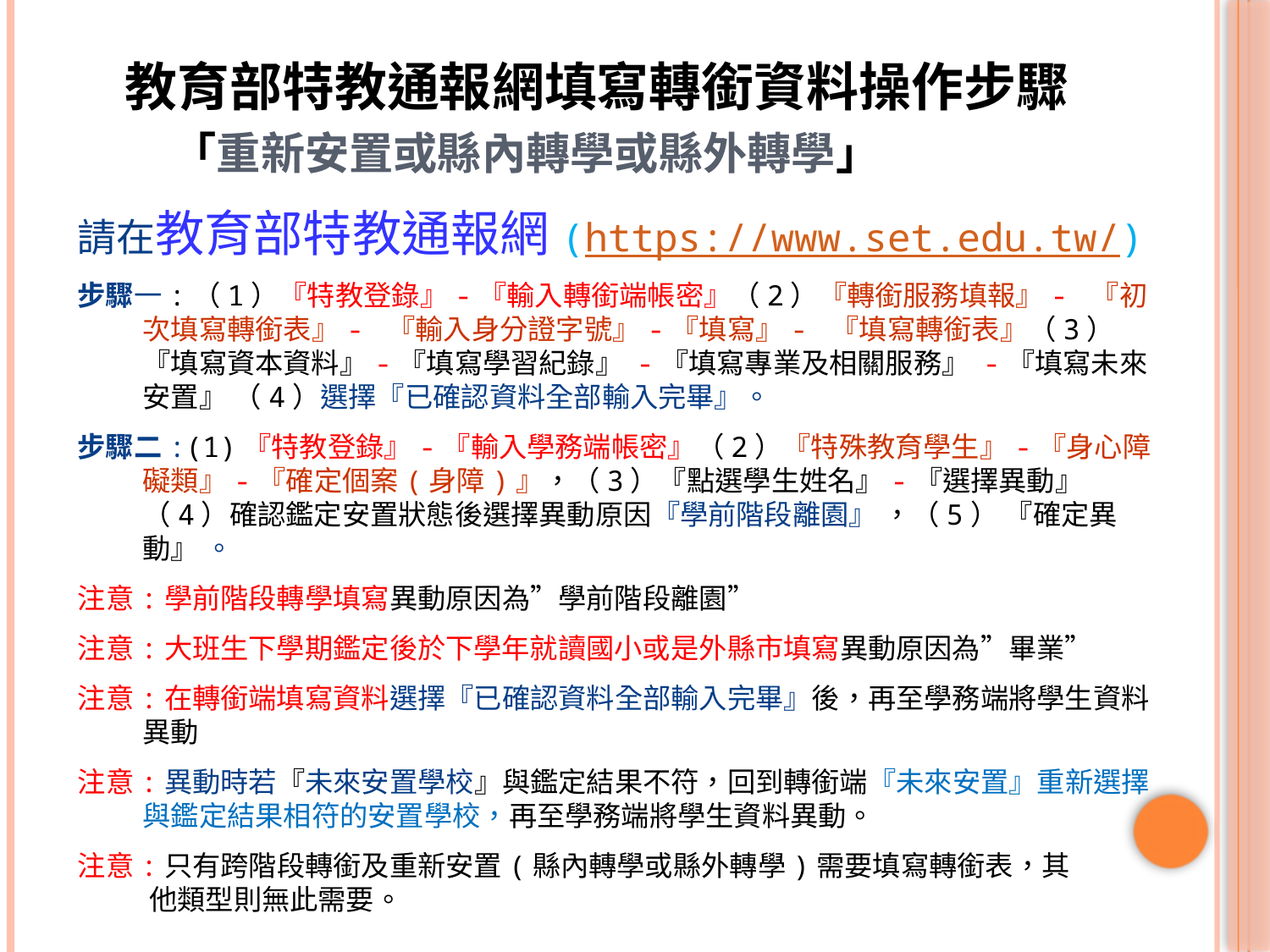

# 教育部特教通報網填寫轉銜資料操作步驟 「重新安置或縣內轉學或縣外轉學」
請在教育部特教通報網(https://www.set.edu.tw/)
步驟一:（1）『特教登錄』-『輸入轉銜端帳密』（2）『轉銜服務填報』- 『初次填寫轉銜表』- 『輸入身分證字號』-『填寫』- 『填寫轉銜表』（3）『填寫資本資料』-『填寫學習紀錄』 -『填寫專業及相關服務』 -『填寫未來安置』 （4）選擇『已確認資料全部輸入完畢』。
步驟二:(1)『特教登錄』-『輸入學務端帳密』（2）『特殊教育學生』-『身心障礙類』-『確定個案(身障)』，（3）『點選學生姓名』-『選擇異動』（4）確認鑑定安置狀態後選擇異動原因『學前階段離園』 ，（5） 『確定異動』 。
注意:學前階段轉學填寫異動原因為”學前階段離園”
注意:大班生下學期鑑定後於下學年就讀國小或是外縣市填寫異動原因為”畢業”
注意:在轉銜端填寫資料選擇『已確認資料全部輸入完畢』後，再至學務端將學生資料異動
注意:異動時若『未來安置學校』與鑑定結果不符，回到轉銜端『未來安置』重新選擇與鑑定結果相符的安置學校，再至學務端將學生資料異動。
注意:只有跨階段轉銜及重新安置(縣內轉學或縣外轉學)需要填寫轉銜表，其
 他類型則無此需要。